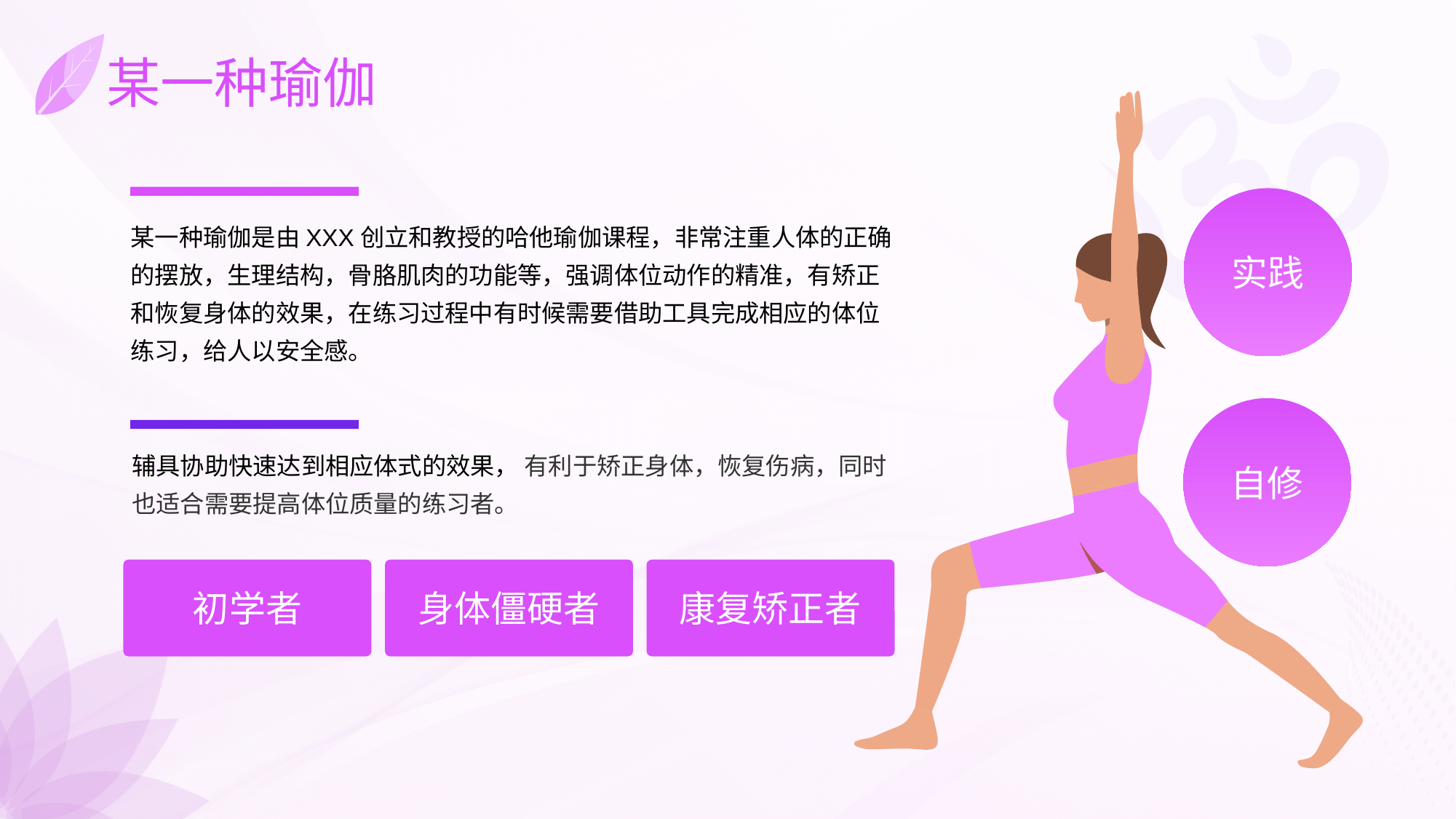

# 某一种瑜伽

实践
某一种瑜伽是由XXX创立和教授的哈他瑜伽课程，非常注重人体的正确的摆放，生理结构，骨胳肌肉的功能等，强调体位动作的精准，有矫正和恢复身体的效果，在练习过程中有时候需要借助工具完成相应的体位练习，给人以安全感。

自修

辅具协助快速达到相应体式的效果， 有利于矫正身体，恢复伤病，同时也适合需要提高体位质量的练习者。

初学者

身体僵硬者

康复矫正者